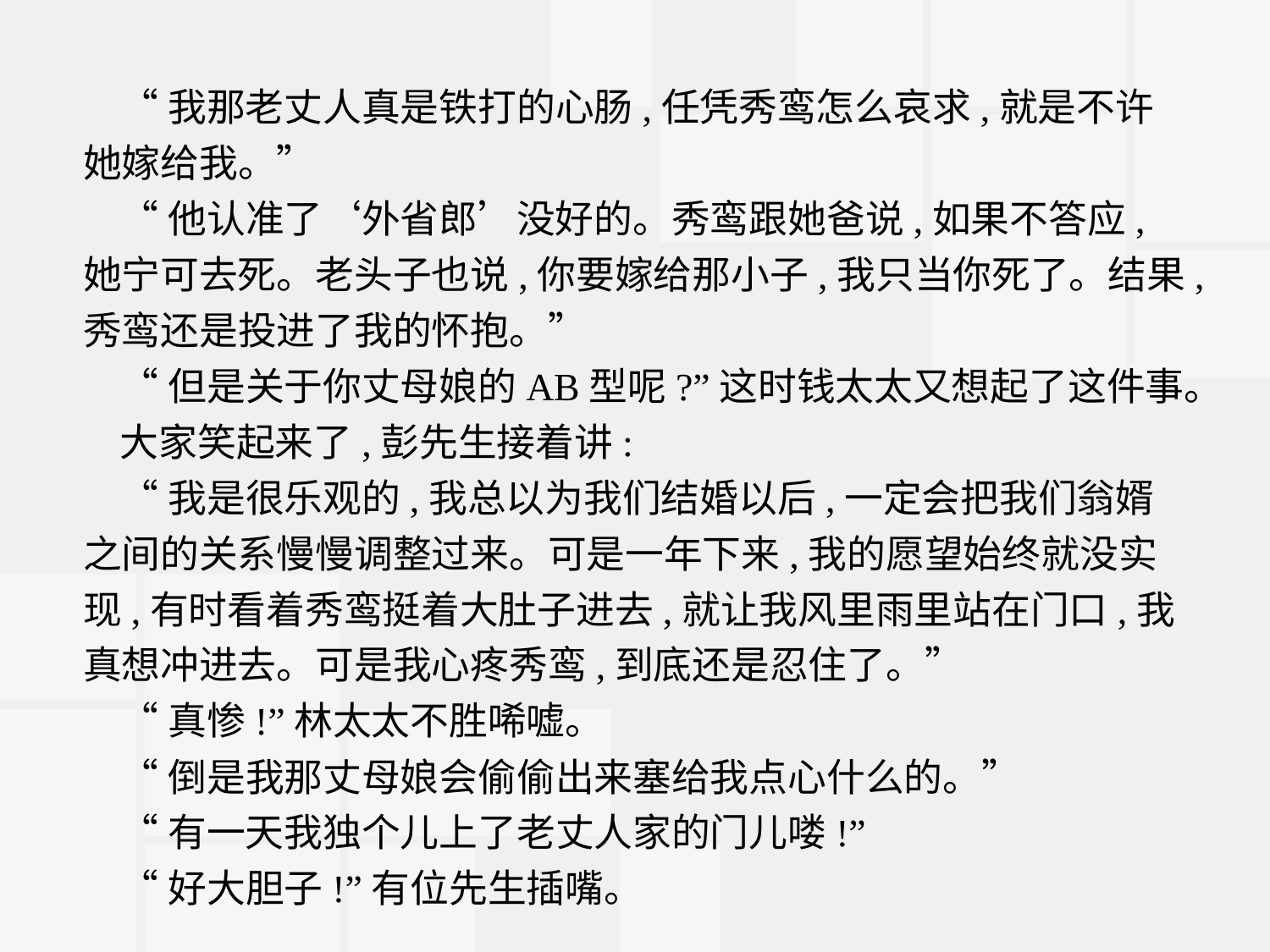

“我那老丈人真是铁打的心肠,任凭秀鸾怎么哀求,就是不许她嫁给我。”
“他认准了‘外省郎’没好的。秀鸾跟她爸说,如果不答应,她宁可去死。老头子也说,你要嫁给那小子,我只当你死了。结果,秀鸾还是投进了我的怀抱。”
“但是关于你丈母娘的AB型呢?”这时钱太太又想起了这件事。
大家笑起来了,彭先生接着讲:
“我是很乐观的,我总以为我们结婚以后,一定会把我们翁婿之间的关系慢慢调整过来。可是一年下来,我的愿望始终就没实现,有时看着秀鸾挺着大肚子进去,就让我风里雨里站在门口,我真想冲进去。可是我心疼秀鸾,到底还是忍住了。”
“真惨!”林太太不胜唏嘘。
“倒是我那丈母娘会偷偷出来塞给我点心什么的。”
“有一天我独个儿上了老丈人家的门儿喽!”
“好大胆子!”有位先生插嘴。